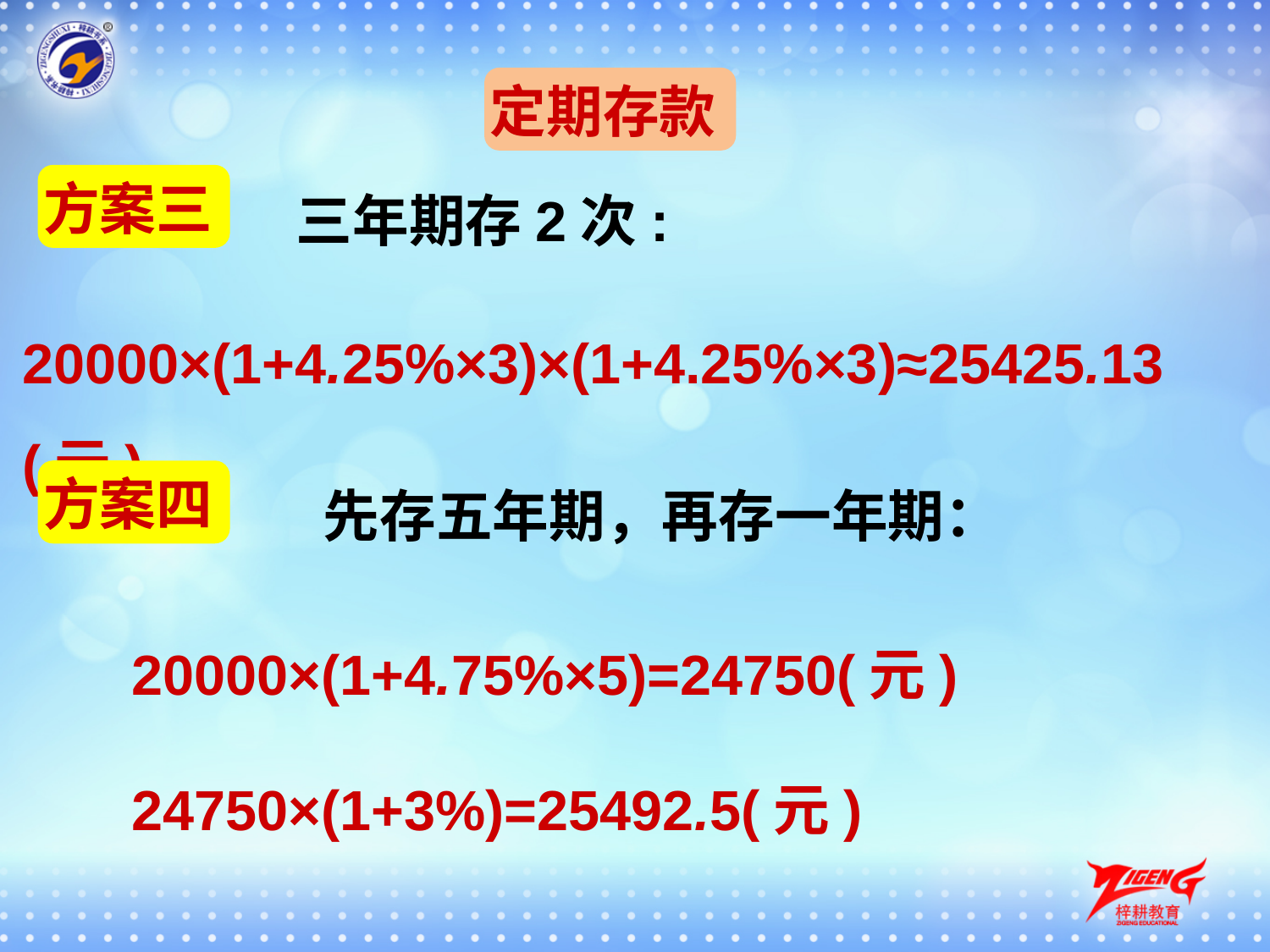

定期存款

方案三

三年期存2次:
20000×(1+4.25%×3)×(1+4.25%×3)≈25425.13(元)
方案四

先存五年期，再存一年期：
20000×(1+4.75%×5)=24750(元)
24750×(1+3%)=25492.5(元)